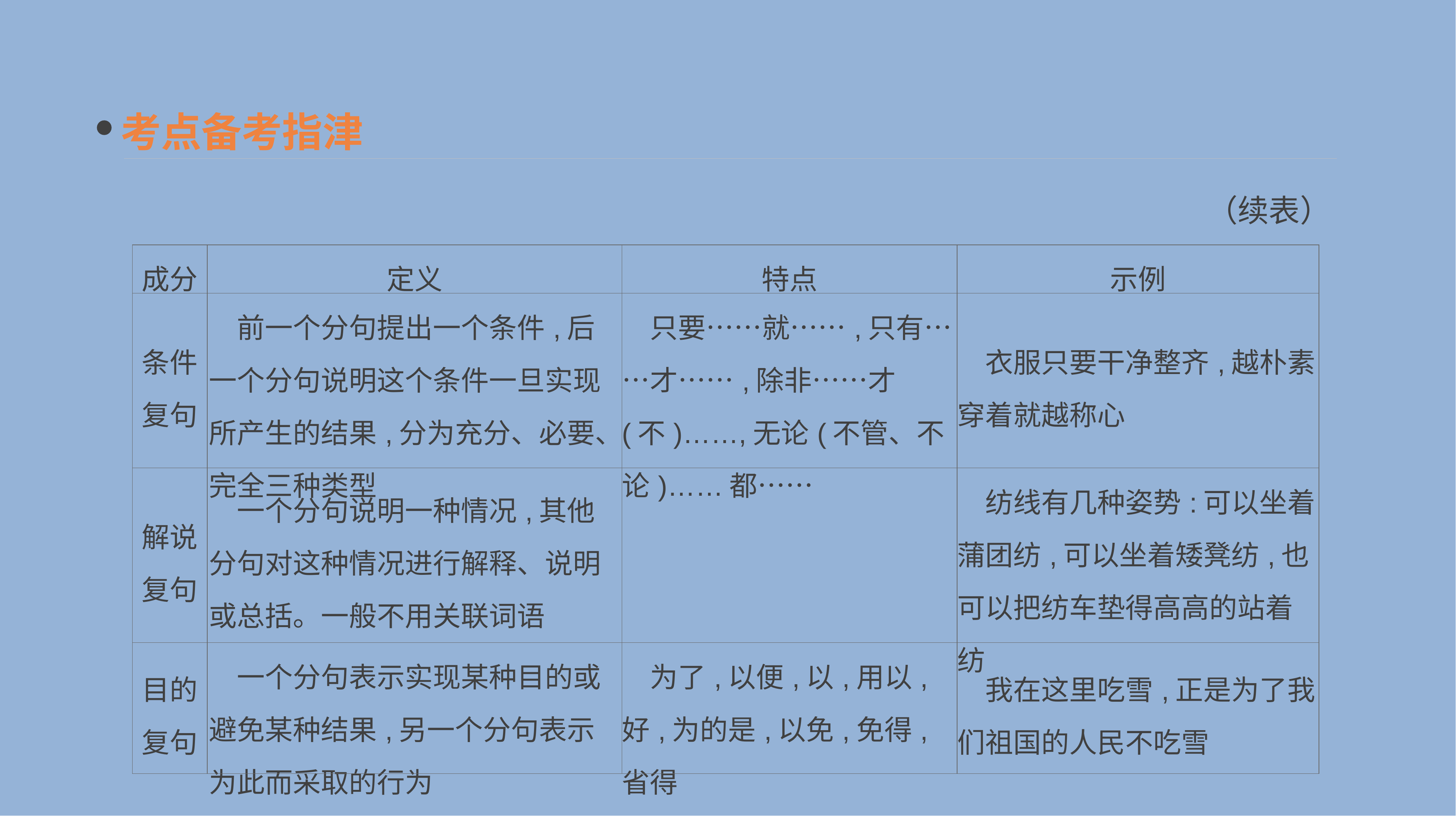

考点备考指津

（续表）
| 成分 | 定义 | 特点 | 示例 |
| --- | --- | --- | --- |
| 条件复句 | 前一个分句提出一个条件,后一个分句说明这个条件一旦实现所产生的结果,分为充分、必要、完全三种类型 | 只要……就……,只有……才……,除非……才(不)……,无论(不管、不论)……都…… | 衣服只要干净整齐,越朴素穿着就越称心 |
| 解说复句 | 一个分句说明一种情况,其他分句对这种情况进行解释、说明或总括。一般不用关联词语 |  | 纺线有几种姿势:可以坐着蒲团纺,可以坐着矮凳纺,也可以把纺车垫得高高的站着纺 |
| 目的复句 | 一个分句表示实现某种目的或避免某种结果,另一个分句表示为此而采取的行为 | 为了,以便,以,用以,好,为的是,以免,免得,省得 | 我在这里吃雪,正是为了我们祖国的人民不吃雪 |